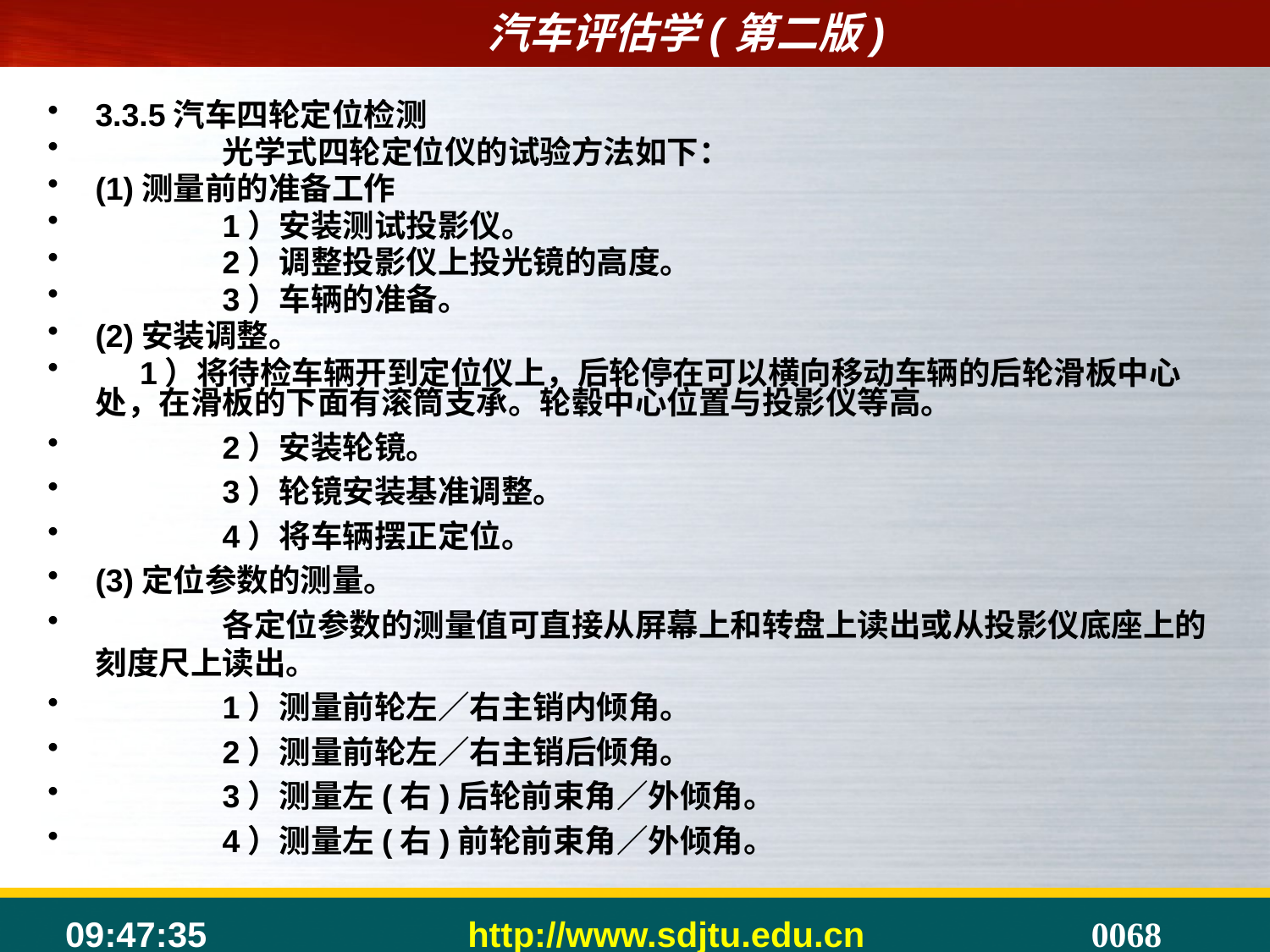

3.3.5汽车四轮定位检测
	光学式四轮定位仪的试验方法如下：
(1)测量前的准备工作
	1）安装测试投影仪。
	2）调整投影仪上投光镜的高度。
	3）车辆的准备。
(2)安装调整。
     1）将待检车辆开到定位仪上，后轮停在可以横向移动车辆的后轮滑板中心处，在滑板的下面有滚筒支承。轮毂中心位置与投影仪等高。
	2）安装轮镜。
	3）轮镜安装基准调整。
	4）将车辆摆正定位。
(3)定位参数的测量。
	各定位参数的测量值可直接从屏幕上和转盘上读出或从投影仪底座上的刻度尺上读出。
	1）测量前轮左／右主销内倾角。
	2）测量前轮左／右主销后倾角。
	3）测量左(右)后轮前束角／外倾角。
	4）测量左(右)前轮前束角／外倾角。